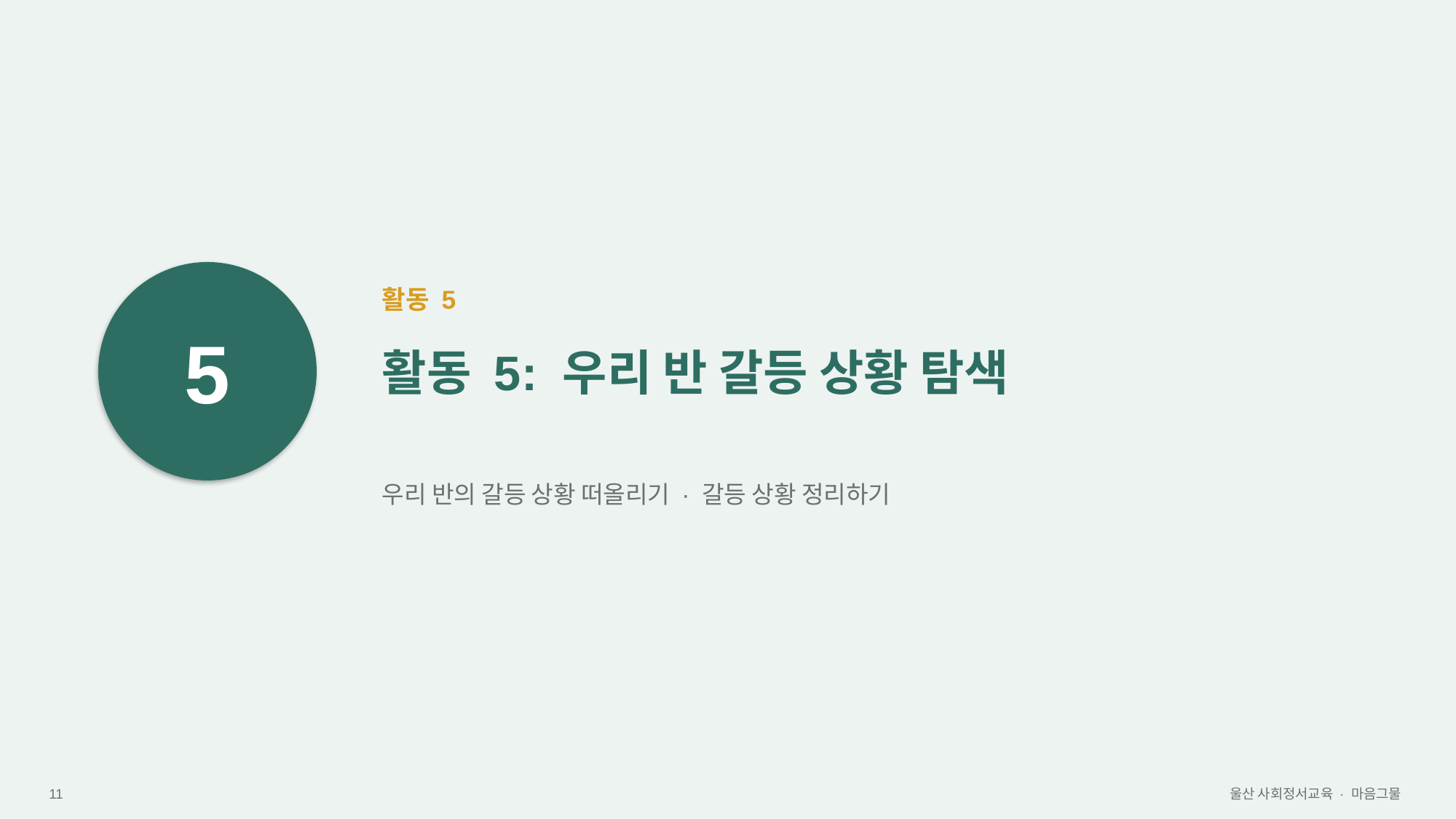

5
활동 5
활동 5: 우리 반 갈등 상황 탐색
우리 반의 갈등 상황 떠올리기 · 갈등 상황 정리하기
11
울산 사회정서교육 · 마음그물